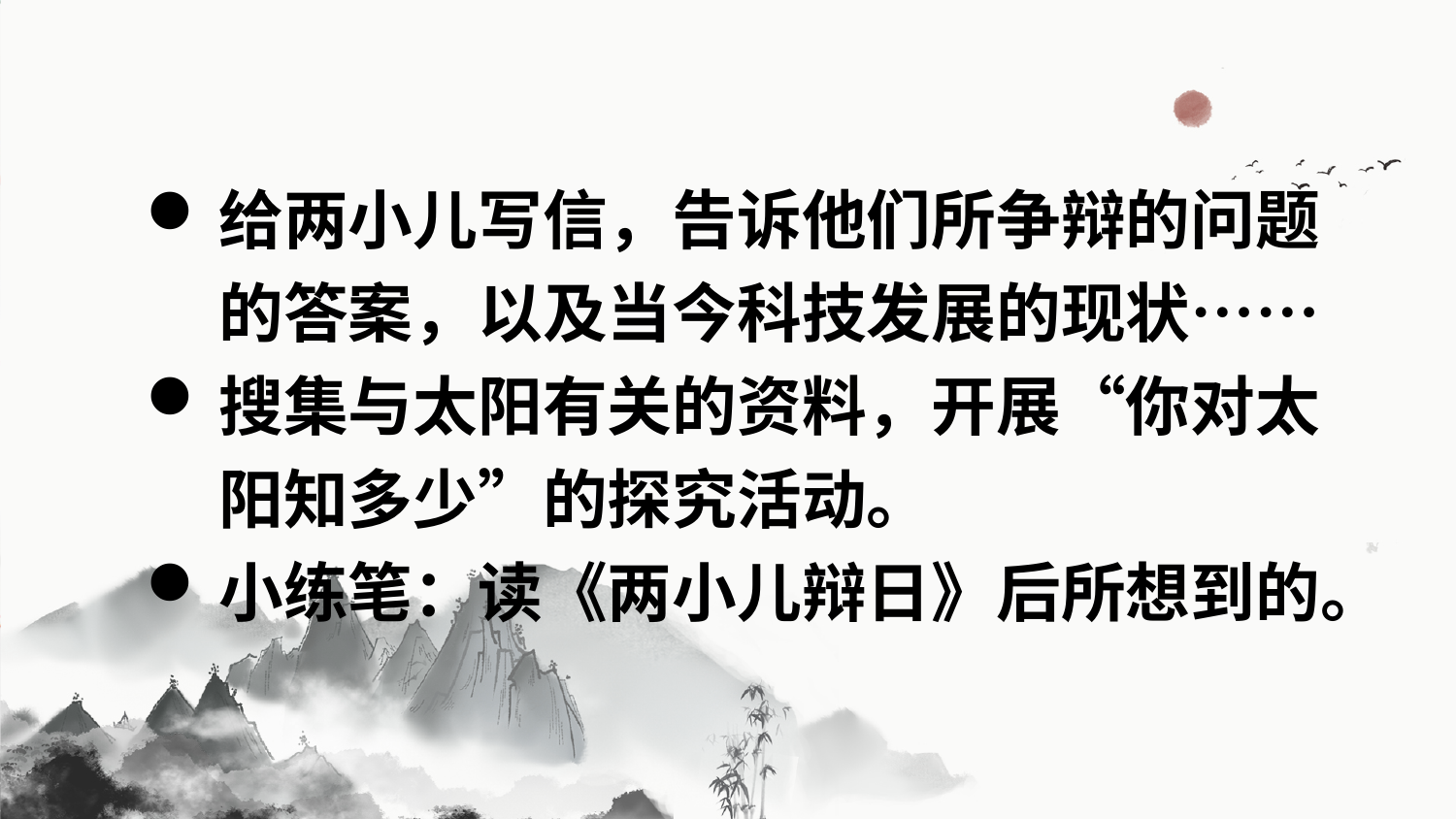

给两小儿写信，告诉他们所争辩的问题的答案，以及当今科技发展的现状……
搜集与太阳有关的资料，开展“你对太阳知多少”的探究活动。
小练笔：读《两小儿辩日》后所想到的。